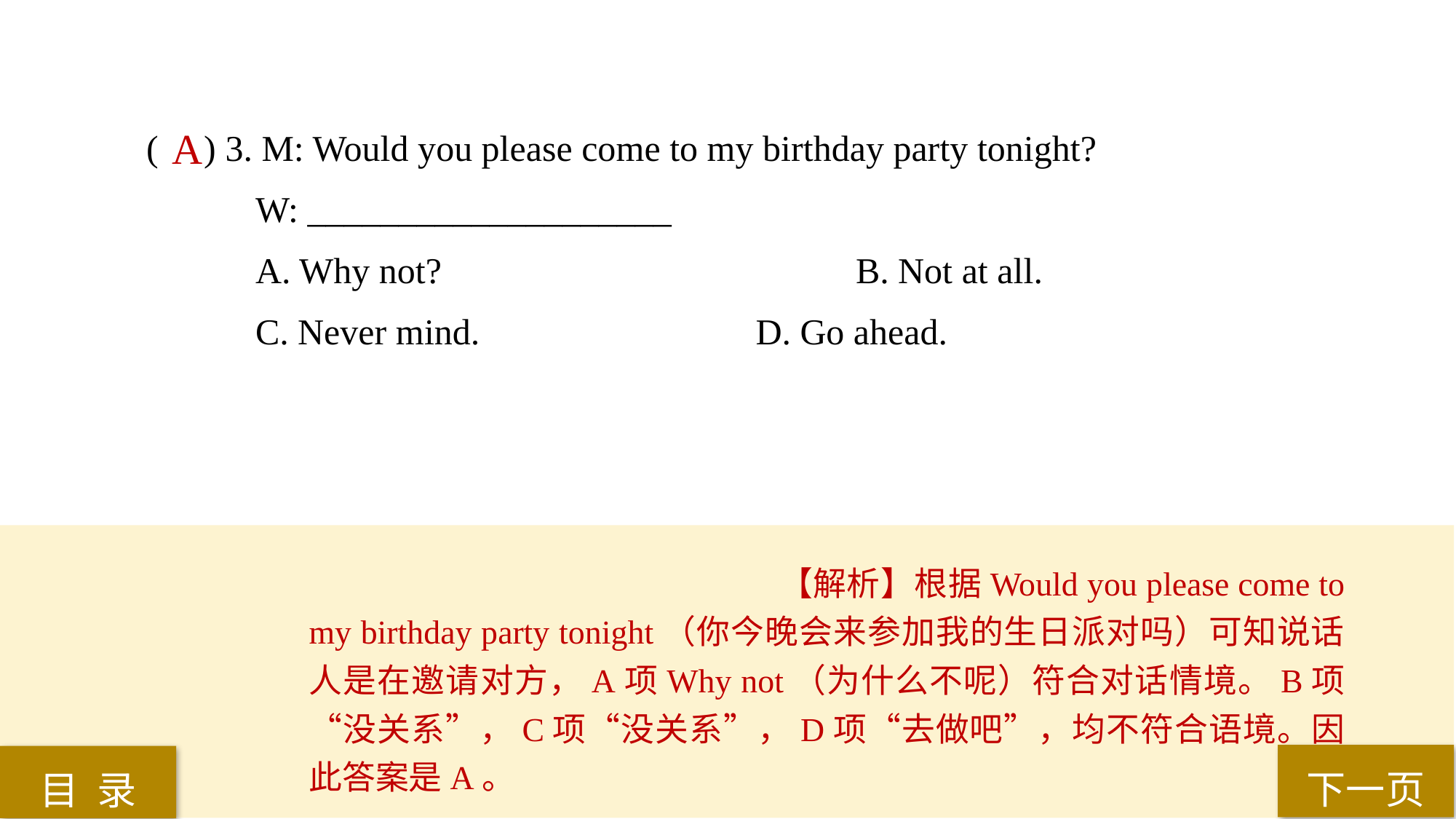

(     ) 3. M: Would you please come to my birthday party tonight?
W: ____________________
A. Why not? 				B. Not at all.
C. Never mind.			 D. Go ahead.
 A
【解析】根据Would you please come to my birthday party tonight（你今晚会来参加我的生日派对吗）可知说话人是在邀请对方，A项Why not（为什么不呢）符合对话情境。B项“没关系”，C项“没关系”，D项“去做吧”，均不符合语境。因此答案是A。